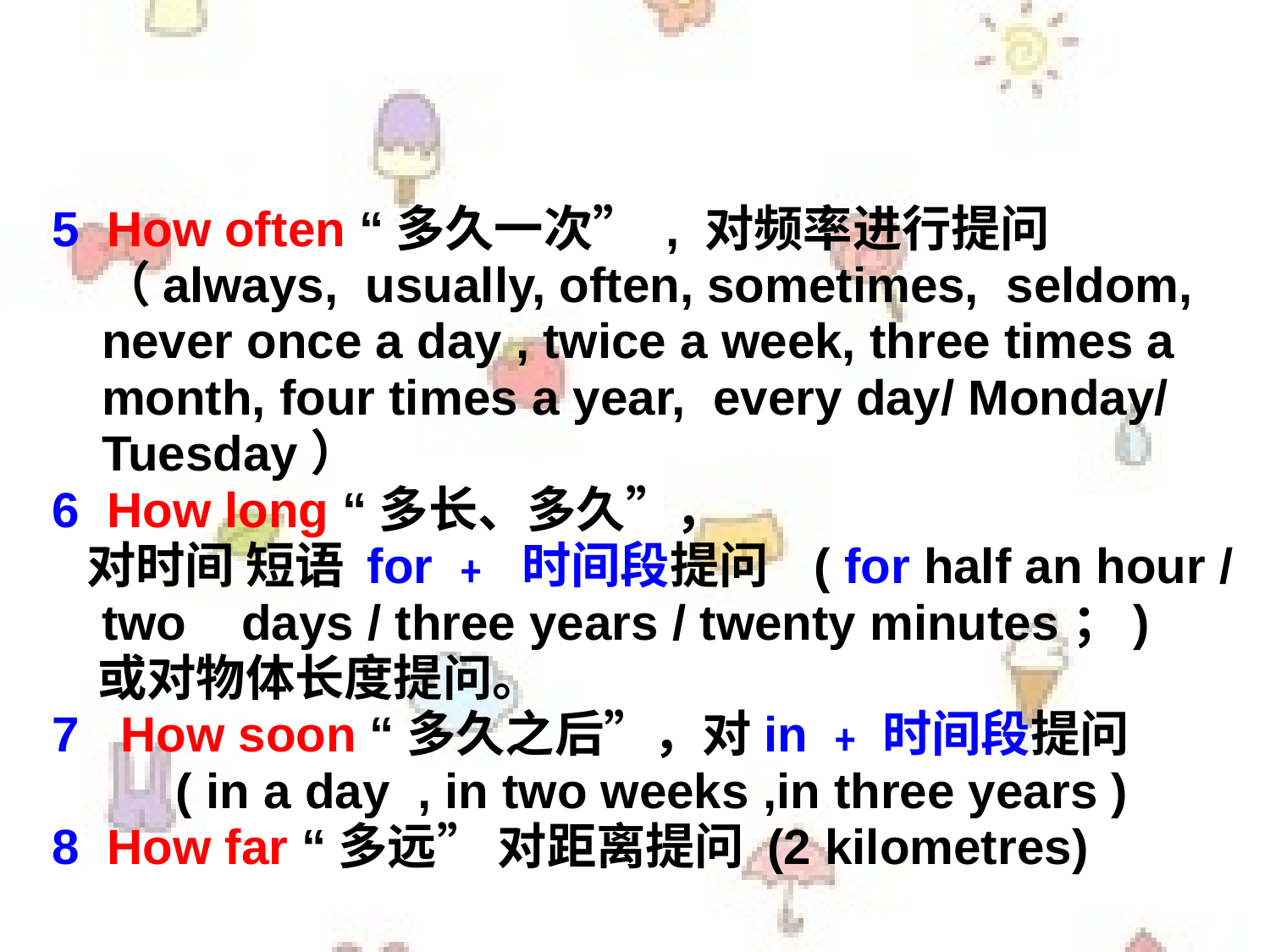

5  How often “多久一次” , 对频率进行提问（always,  usually, often, sometimes,  seldom, never once a day , twice a week, three times a month, four times a year,  every day/ Monday/ Tuesday）
6  How long “多长、多久”，
  对时间 短语 for ﹢ 时间段提问   ( for half an hour / two    days / three years / twenty minutes；)
   或对物体长度提问。
7   How soon “多久之后”，对in ﹢时间段提问
         ( in a day  , in two weeks ,in three years )
8  How far “多远” 对距离提问 (2 kilometres)